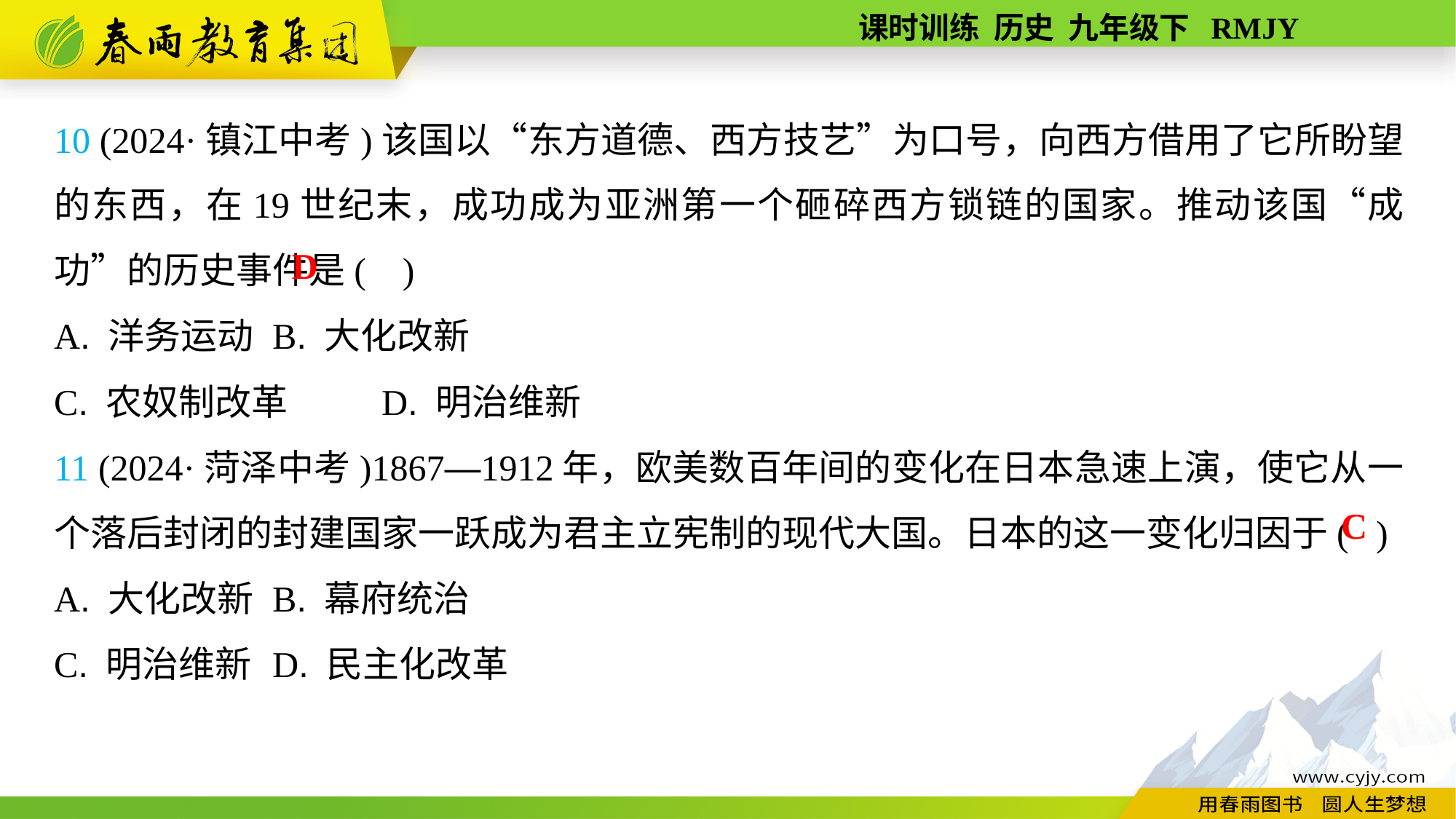

10 (2024·镇江中考)该国以“东方道德、西方技艺”为口号，向西方借用了它所盼望的东西，在19世纪末，成功成为亚洲第一个砸碎西方锁链的国家。推动该国“成功”的历史事件是(    )
A. 洋务运动	B. 大化改新
C. 农奴制改革	D. 明治维新
11 (2024·菏泽中考)1867—1912年，欧美数百年间的变化在日本急速上演，使它从一个落后封闭的封建国家一跃成为君主立宪制的现代大国。日本的这一变化归因于(   )
A. 大化改新	B. 幕府统治
C. 明治维新	D. 民主化改革
D
C